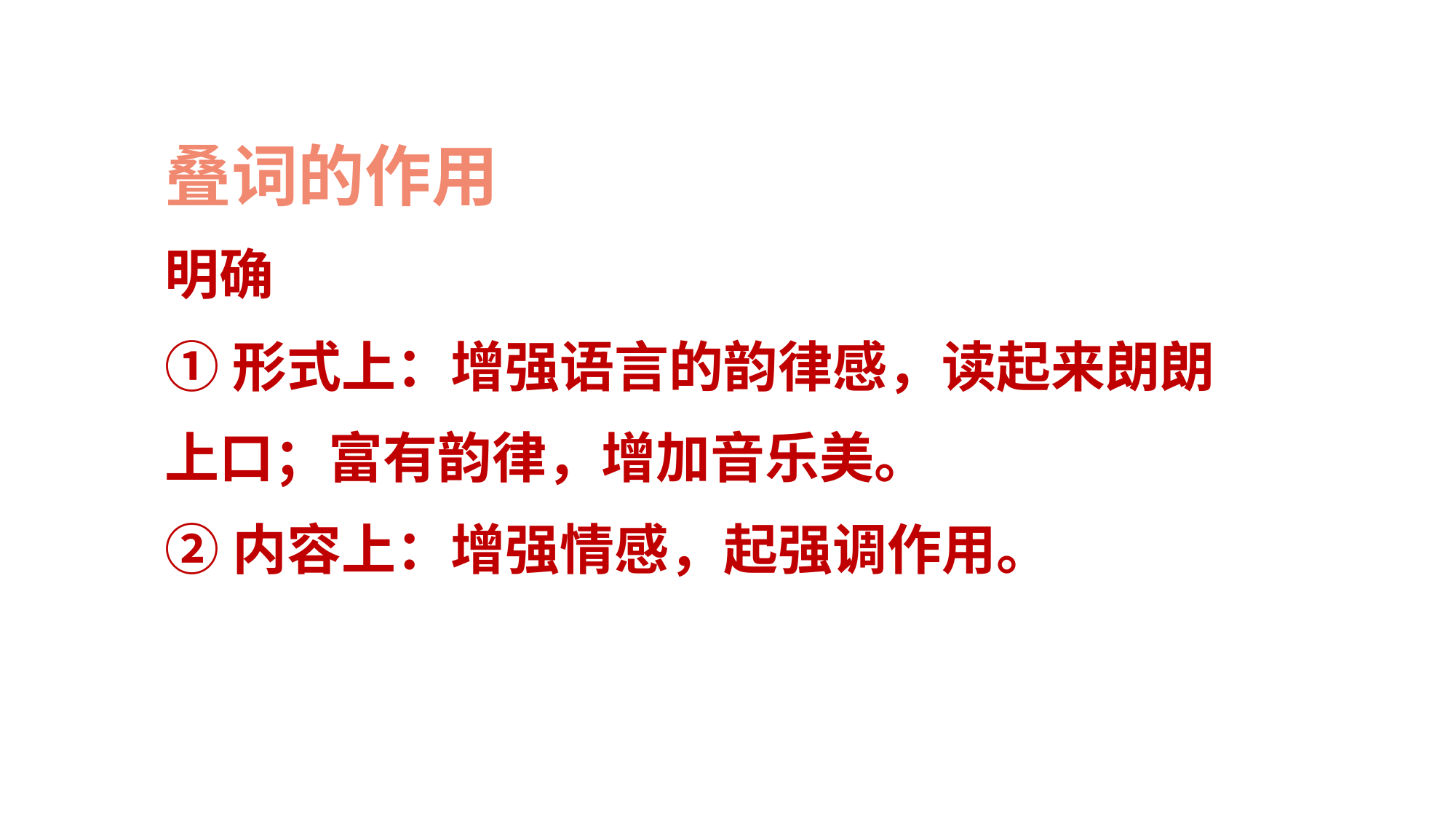

叠词的作用
明确
①形式上：增强语言的韵律感，读起来朗朗上口；富有韵律，增加音乐美。
②内容上：增强情感，起强调作用。